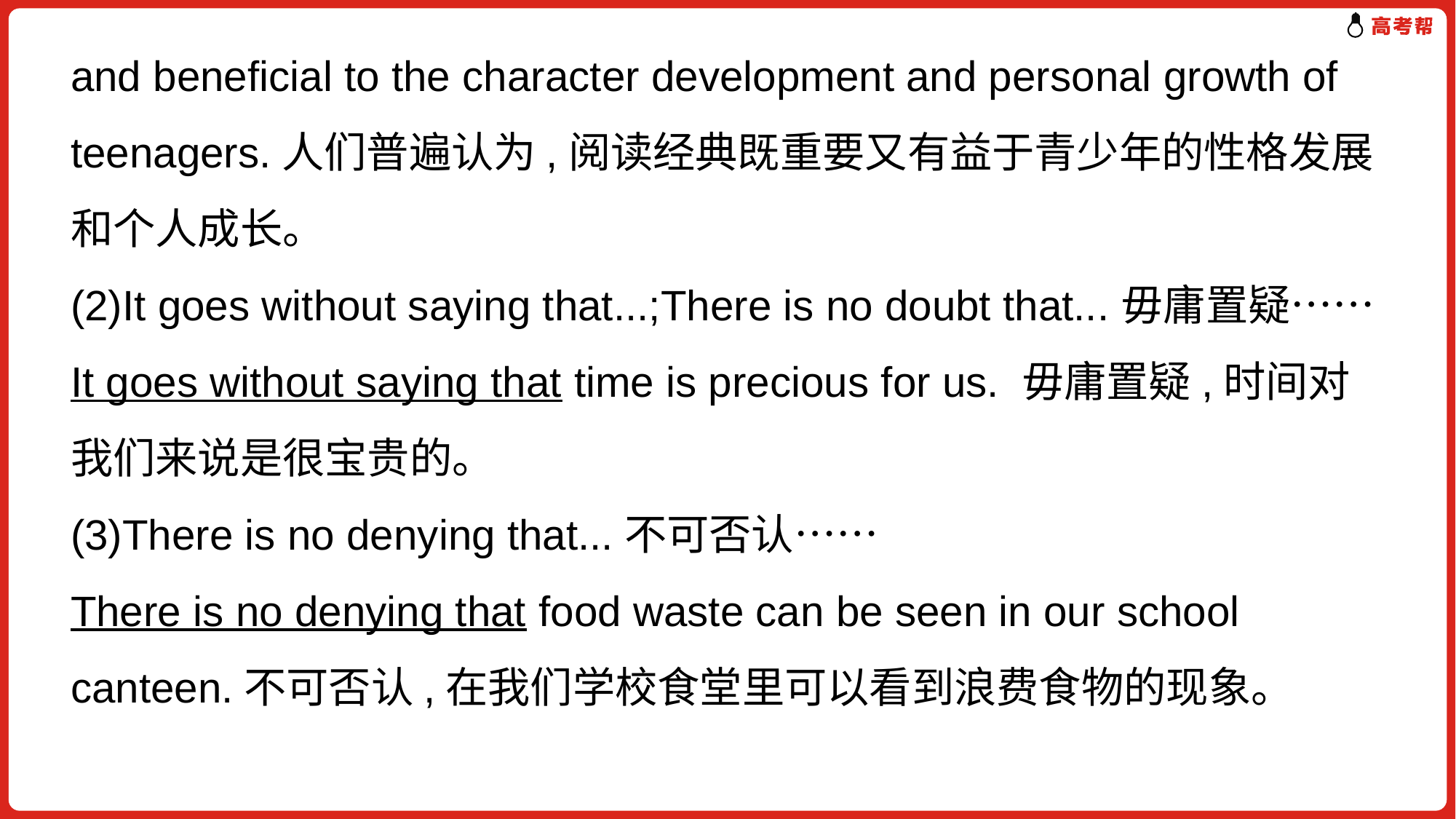

and beneficial to the character development and personal growth of teenagers.人们普遍认为,阅读经典既重要又有益于青少年的性格发展和个人成长。
(2)It goes without saying that...;There is no doubt that...毋庸置疑……
It goes without saying that time is precious for us. 毋庸置疑,时间对我们来说是很宝贵的。
(3)There is no denying that...不可否认……
There is no denying that food waste can be seen in our school canteen.不可否认,在我们学校食堂里可以看到浪费食物的现象。